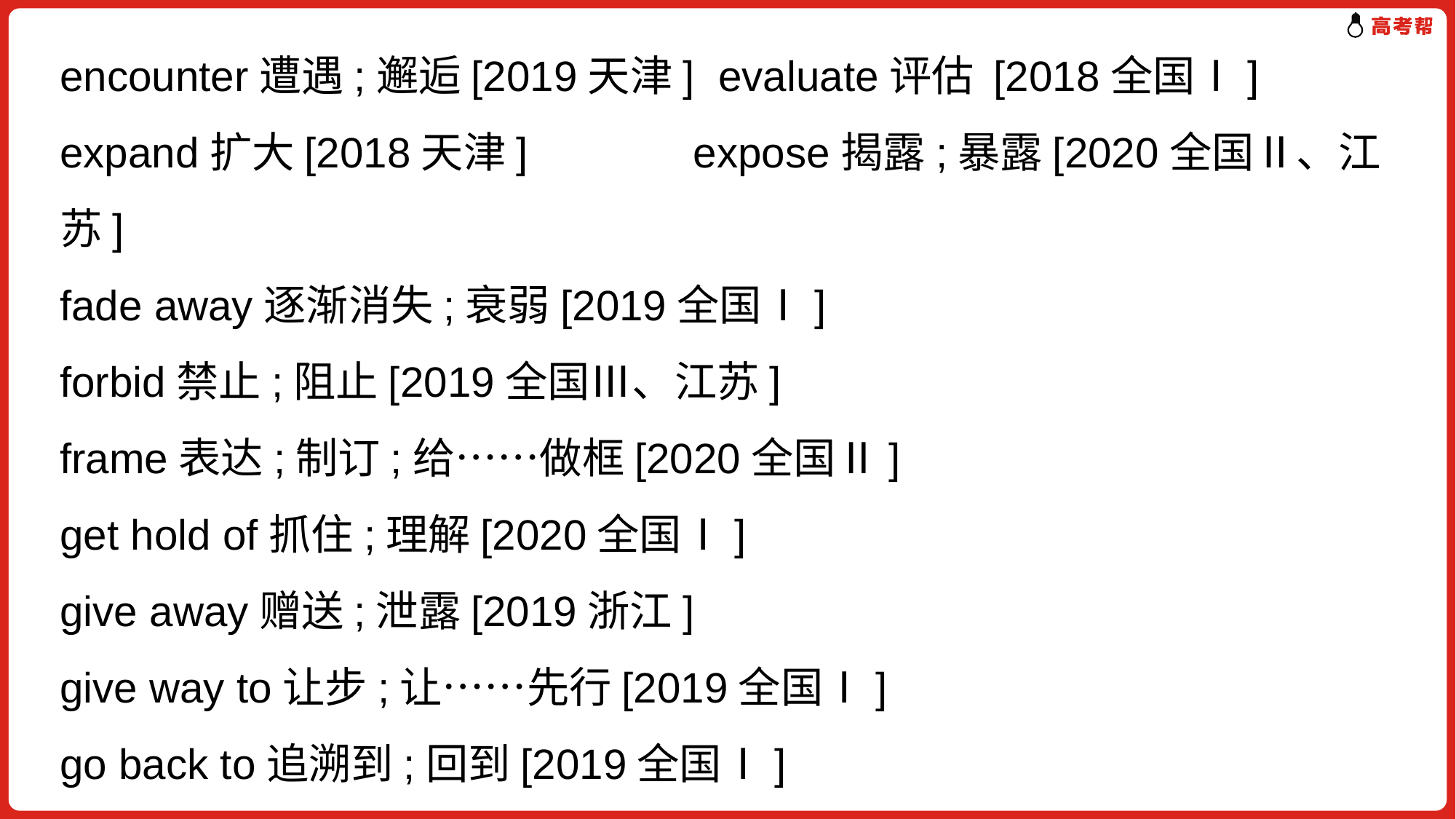

encounter遭遇;邂逅[2019天津]  evaluate评估 [2018全国Ⅰ]
expand扩大[2018天津]              expose揭露;暴露[2020全国Ⅱ、江苏]
fade away逐渐消失;衰弱[2019全国Ⅰ]
forbid禁止;阻止[2019全国Ⅲ、江苏]
frame表达;制订;给……做框[2020全国Ⅱ]
get hold of抓住;理解[2020全国Ⅰ]
give away赠送;泄露[2019浙江]
give way to让步;让……先行[2019全国Ⅰ]
go back to追溯到;回到[2019全国Ⅰ]
hold back阻挡;踌躇;隐瞒;控制[2020浙江]